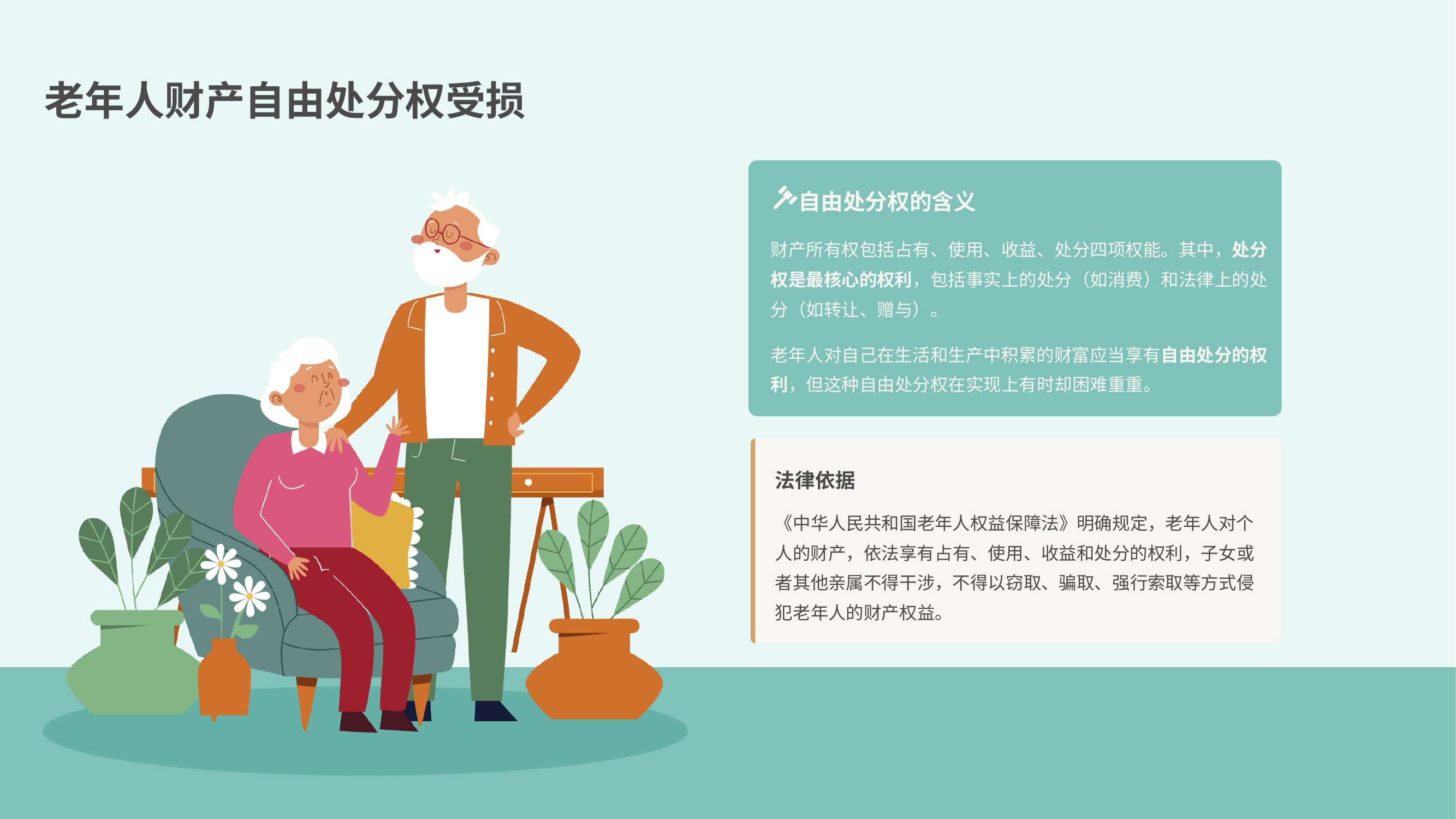

老年人财产自由处分权受损

自由处分权的含义

财产所有权包括占有、使用、收益、处分四项权能。其中，处分权是最核心的权利，包括事实上的处分（如消费）和法律上的处分（如转让、赠与）。
老年人对自己在生活和生产中积累的财富应当享有自由处分的权利，但这种自由处分权在实现上有时却困难重重。

法律依据
《中华人民共和国老年人权益保障法》明确规定，老年人对个人的财产，依法享有占有、使用、收益和处分的权利，子女或者其他亲属不得干涉，不得以窃取、骗取、强行索取等方式侵犯老年人的财产权益。